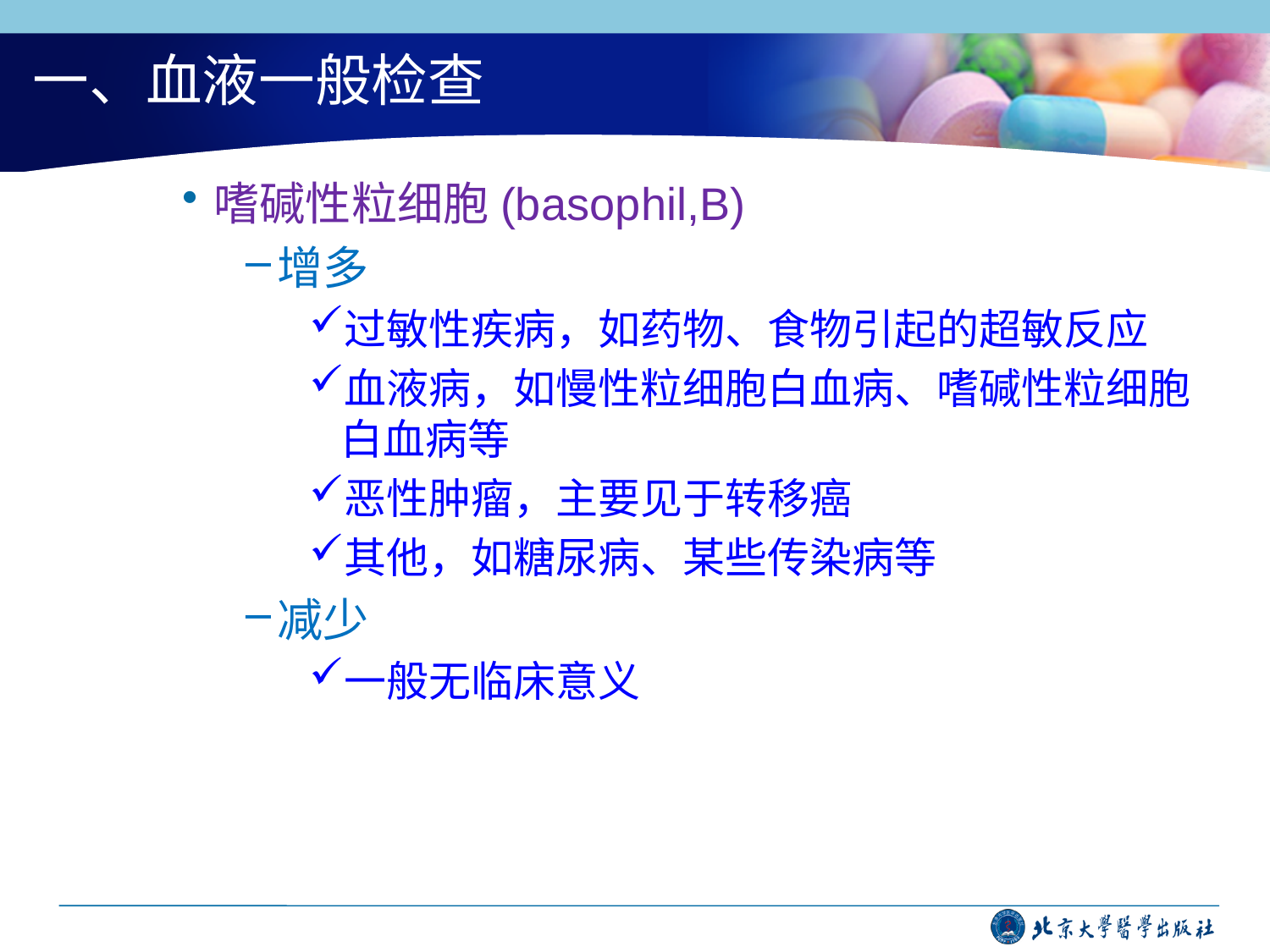

# 一、血液一般检查
嗜碱性粒细胞(basophil,B)
增多
过敏性疾病，如药物、食物引起的超敏反应
血液病，如慢性粒细胞白血病、嗜碱性粒细胞白血病等
恶性肿瘤，主要见于转移癌
其他，如糖尿病、某些传染病等
减少
一般无临床意义